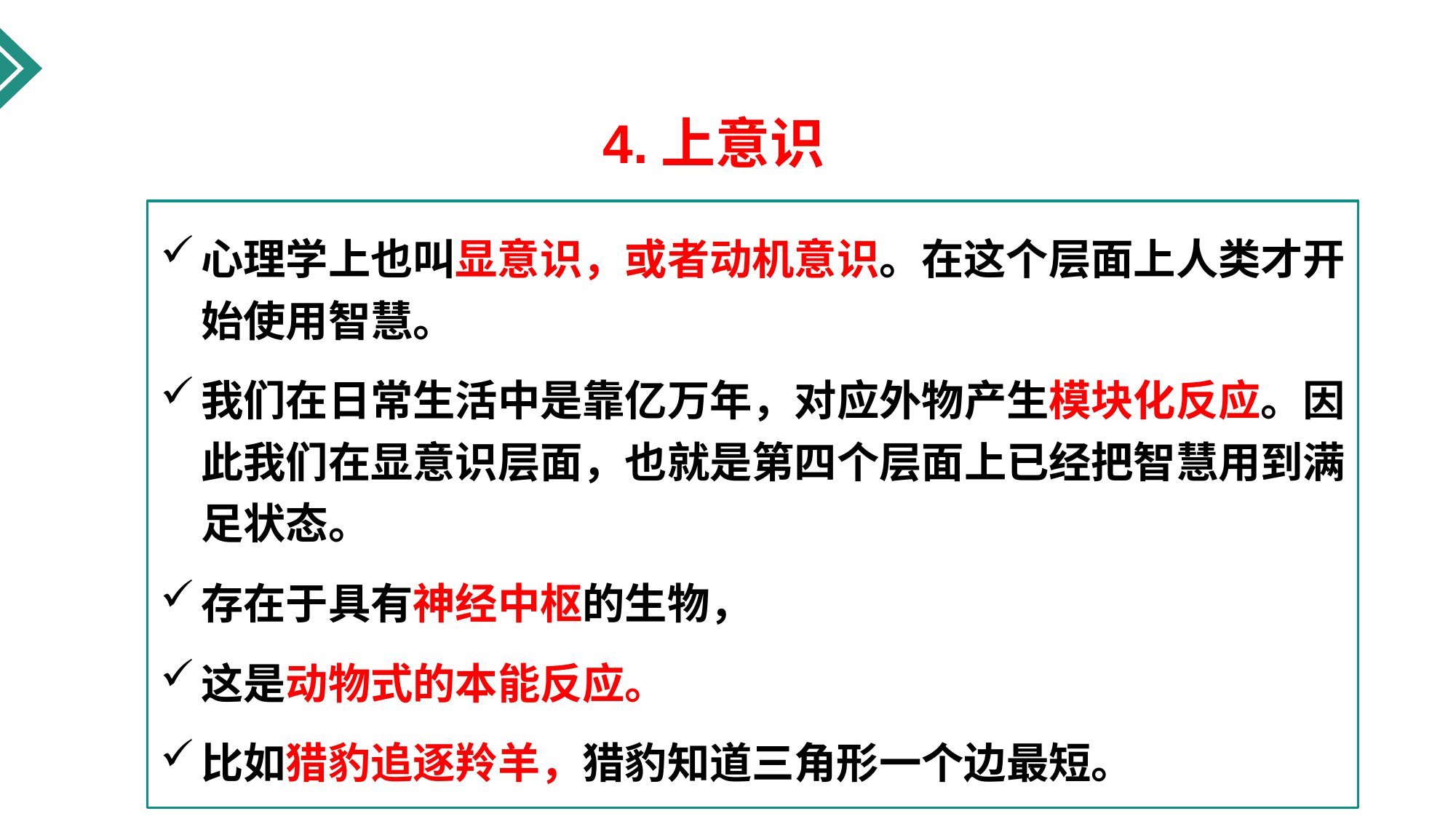

4.上意识
心理学上也叫显意识，或者动机意识。在这个层面上人类才开始使用智慧。
我们在日常生活中是靠亿万年，对应外物产生模块化反应。因此我们在显意识层面，也就是第四个层面上已经把智慧用到满足状态。
存在于具有神经中枢的生物，
这是动物式的本能反应。
比如猎豹追逐羚羊，猎豹知道三角形一个边最短。